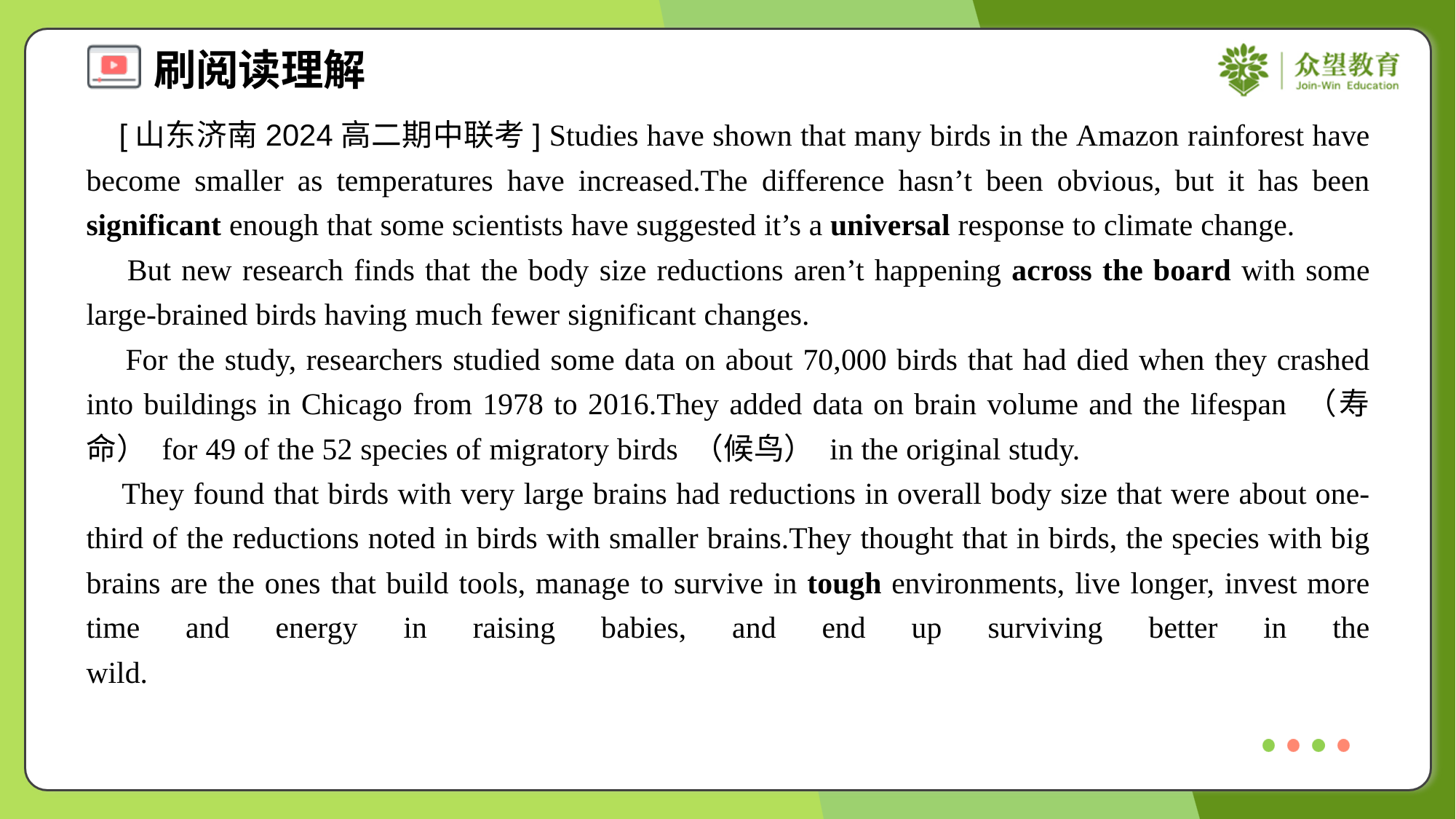

[山东济南2024高二期中联考] Studies have shown that many birds in the Amazon rainforest have become smaller as temperatures have increased.The difference hasn’t been obvious, but it has been significant enough that some scientists have suggested it’s a universal response to climate change.
    But new research finds that the body size reductions aren’t happening across the board with some large-brained birds having much fewer significant changes.
    For the study, researchers studied some data on about 70,000 birds that had died when they crashed into buildings in Chicago from 1978 to 2016.They added data on brain volume and the lifespan （寿命） for 49 of the 52 species of migratory birds （候鸟） in the original study.
    They found that birds with very large brains had reductions in overall body size that were about one-third of the reductions noted in birds with smaller brains.They thought that in birds, the species with big brains are the ones that build tools, manage to survive in tough environments, live longer, invest more time and energy in raising babies, and end up surviving better in the wild.#4